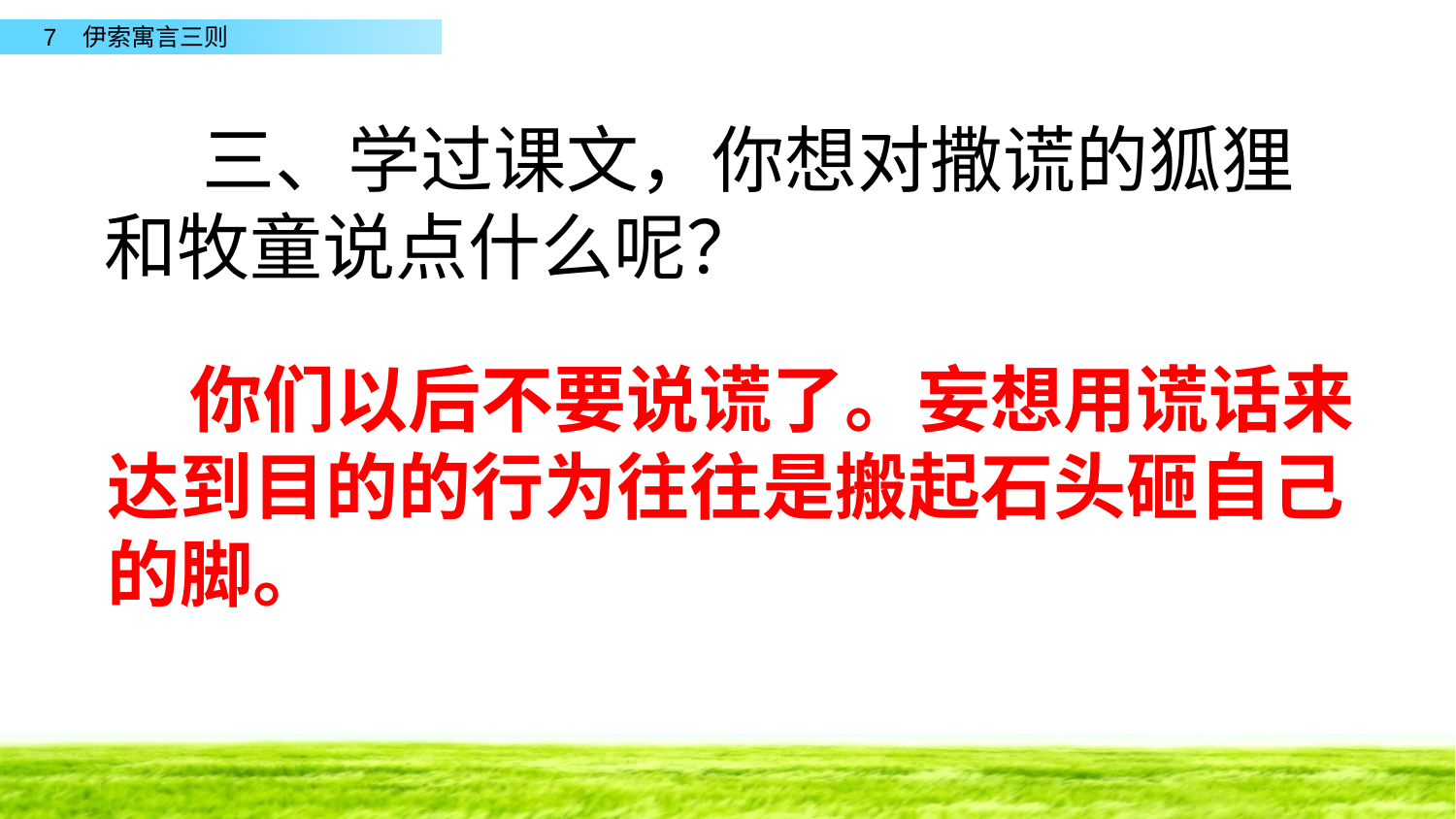

三、学过课文，你想对撒谎的狐狸和牧童说点什么呢？
    你们以后不要说谎了。妄想用谎话来达到目的的行为往往是搬起石头砸自己的脚。